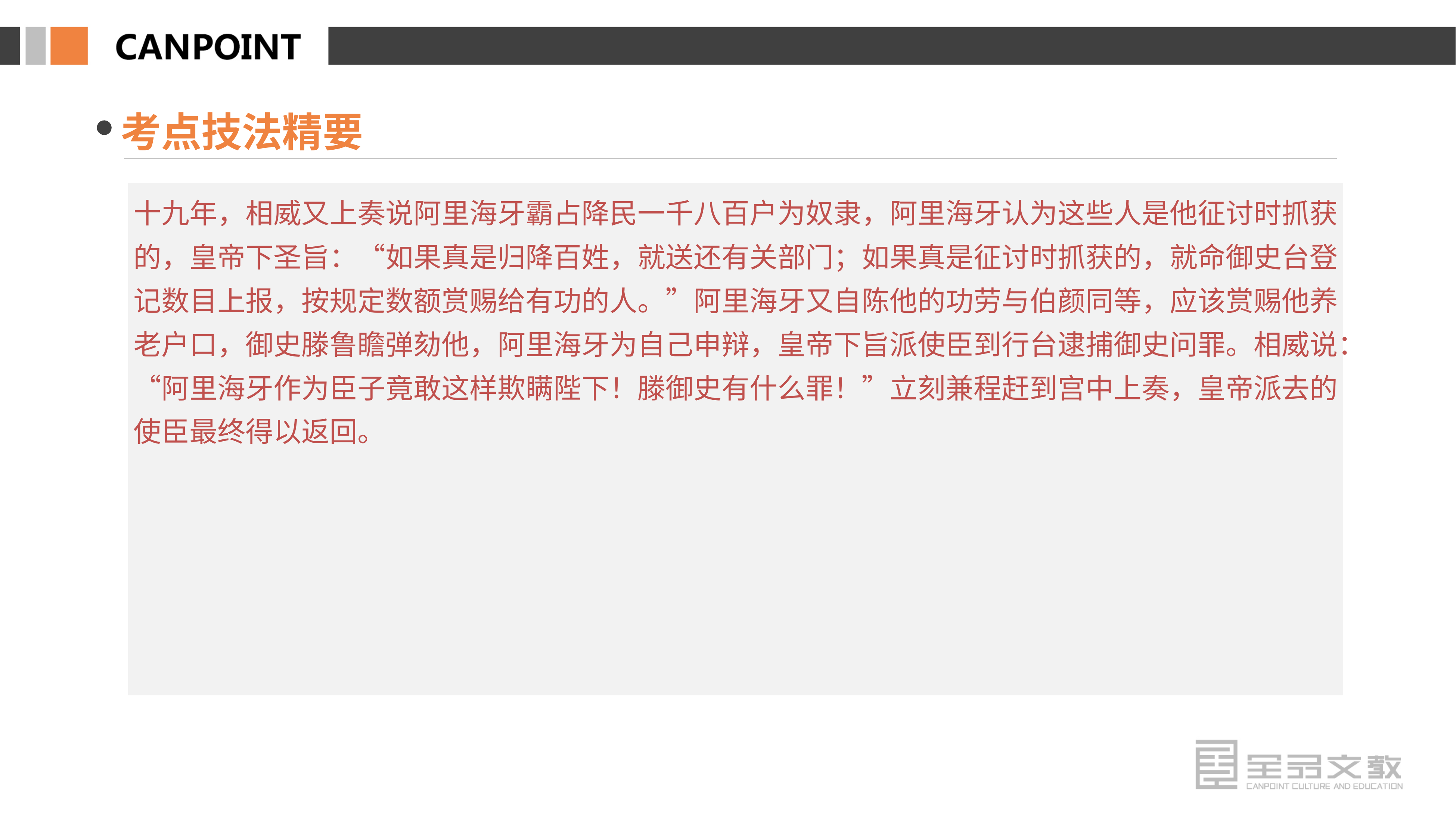

考点技法精要

十九年，相威又上奏说阿里海牙霸占降民一千八百户为奴隶，阿里海牙认为这些人是他征讨时抓获的，皇帝下圣旨：“如果真是归降百姓，就送还有关部门；如果真是征讨时抓获的，就命御史台登记数目上报，按规定数额赏赐给有功的人。”阿里海牙又自陈他的功劳与伯颜同等，应该赏赐他养老户口，御史滕鲁瞻弹劾他，阿里海牙为自己申辩，皇帝下旨派使臣到行台逮捕御史问罪。相威说：“阿里海牙作为臣子竟敢这样欺瞒陛下！滕御史有什么罪！”立刻兼程赶到宫中上奏，皇帝派去的使臣最终得以返回。